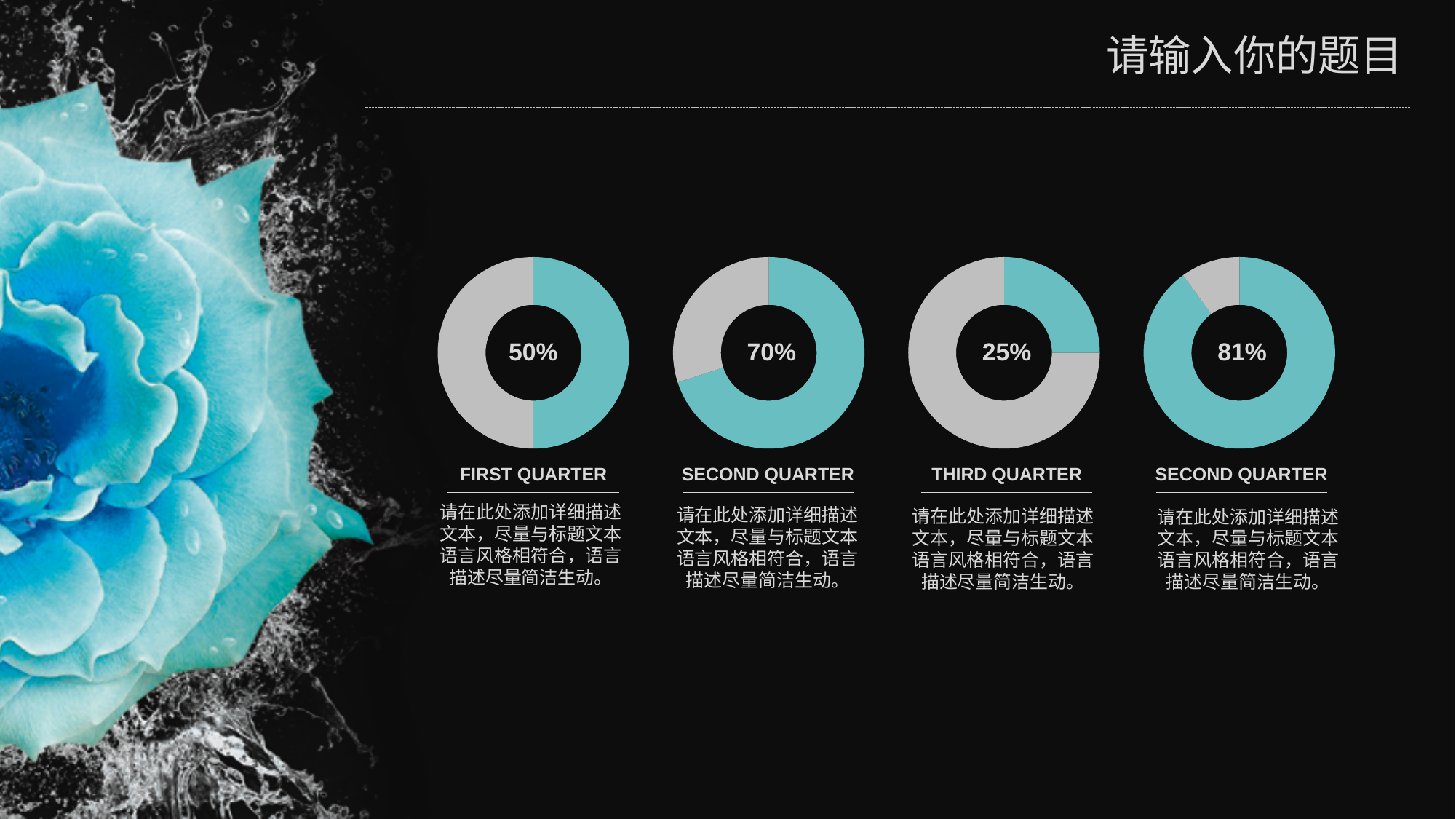

### Chart

| Category | Sales |
|---|---|
| 1st Qtr | 50.0 |
| 2nd Qtr | 50.0 |

### Chart

| Category | Sales |
|---|---|
| 1st Qtr | 70.0 |
| 2nd Qtr | 30.0 |

### Chart

| Category | Sales |
|---|---|
| 1st Qtr | 25.0 |
| 2nd Qtr | 75.0 |

### Chart

| Category | Sales |
|---|---|
| 1st Qtr | 81.0 |
| 2nd Qtr | 9.0 |
50%
70%
25%
81%
THIRD QUARTER
请在此处添加详细描述文本，尽量与标题文本语言风格相符合，语言描述尽量简洁生动。
SECOND QUARTER
请在此处添加详细描述文本，尽量与标题文本语言风格相符合，语言描述尽量简洁生动。
FIRST QUARTER
请在此处添加详细描述文本，尽量与标题文本语言风格相符合，语言描述尽量简洁生动。
SECOND QUARTER
请在此处添加详细描述文本，尽量与标题文本语言风格相符合，语言描述尽量简洁生动。